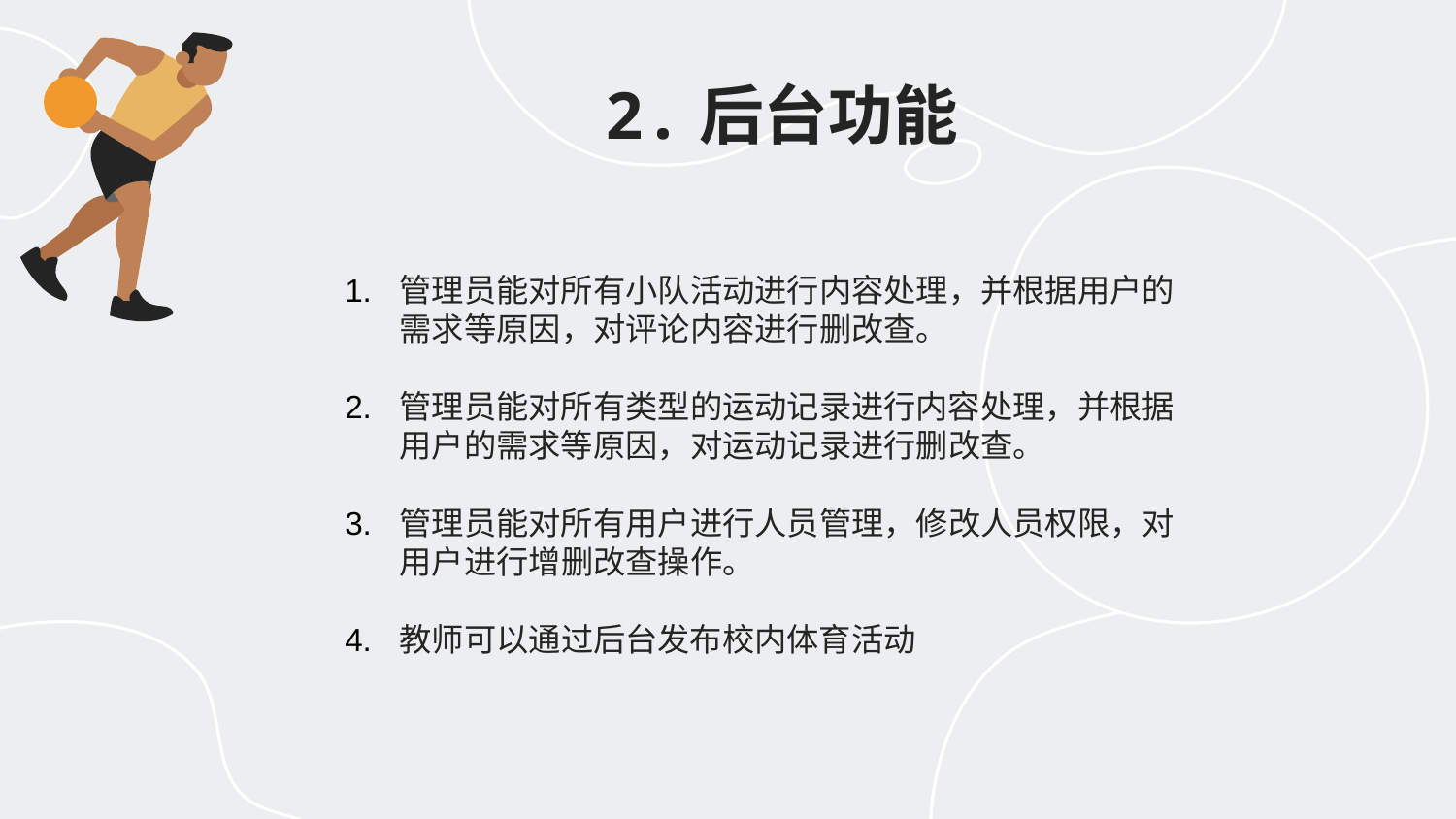

2.后台功能

管理员能对所有小队活动进行内容处理，并根据用户的需求等原因，对评论内容进行删改查。

管理员能对所有类型的运动记录进行内容处理，并根据用户的需求等原因，对运动记录进行删改查。

管理员能对所有用户进行人员管理，修改人员权限，对用户进行增删改查操作。

教师可以通过后台发布校内体育活动